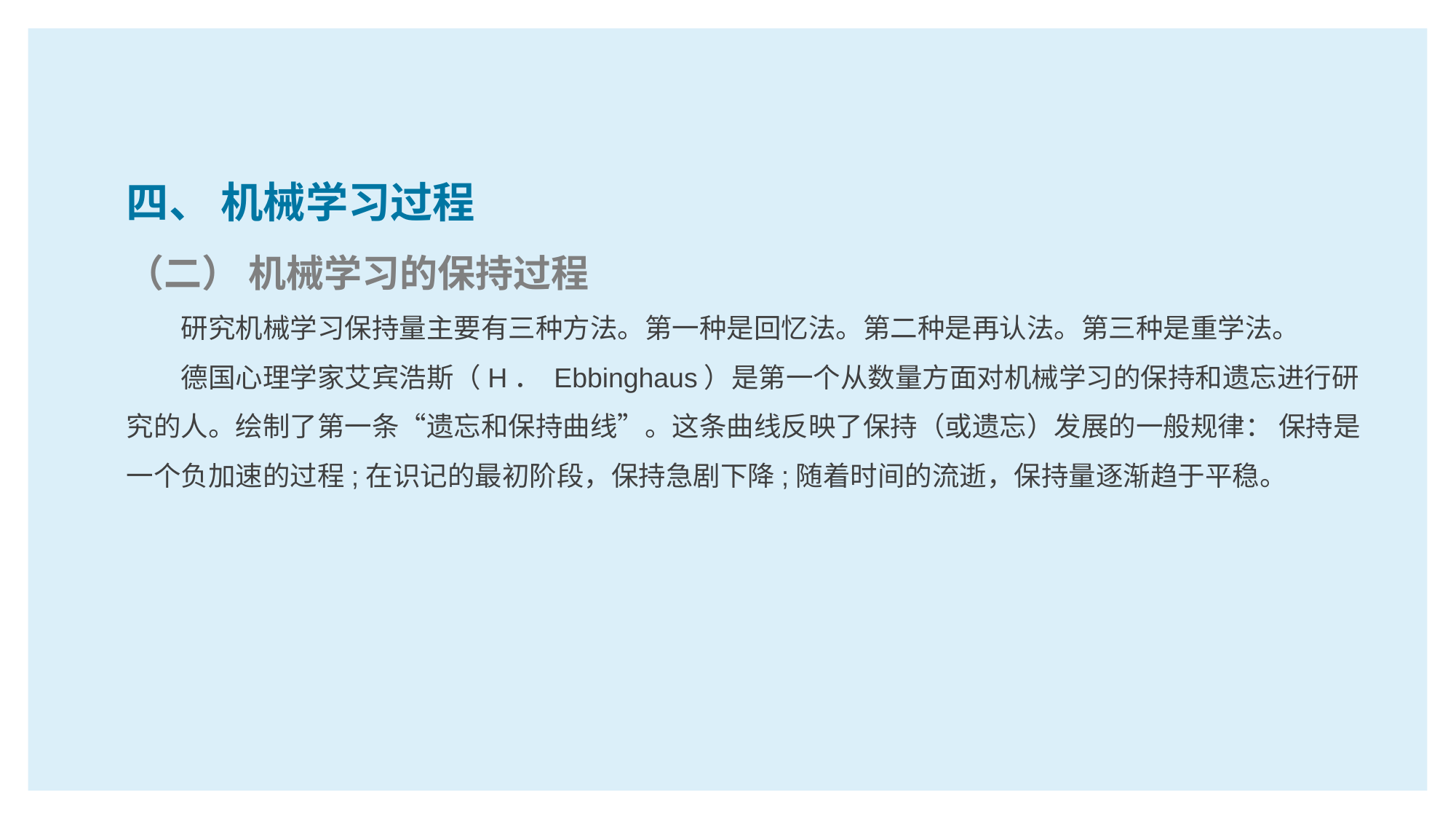

四、 机械学习过程
（二） 机械学习的保持过程
研究机械学习保持量主要有三种方法。第一种是回忆法。第二种是再认法。第三种是重学法。
德国心理学家艾宾浩斯（H． Ebbinghaus）是第一个从数量方面对机械学习的保持和遗忘进行研究的人。绘制了第一条“遗忘和保持曲线”。这条曲线反映了保持（或遗忘）发展的一般规律： 保持是一个负加速的过程;在识记的最初阶段，保持急剧下降;随着时间的流逝，保持量逐渐趋于平稳。